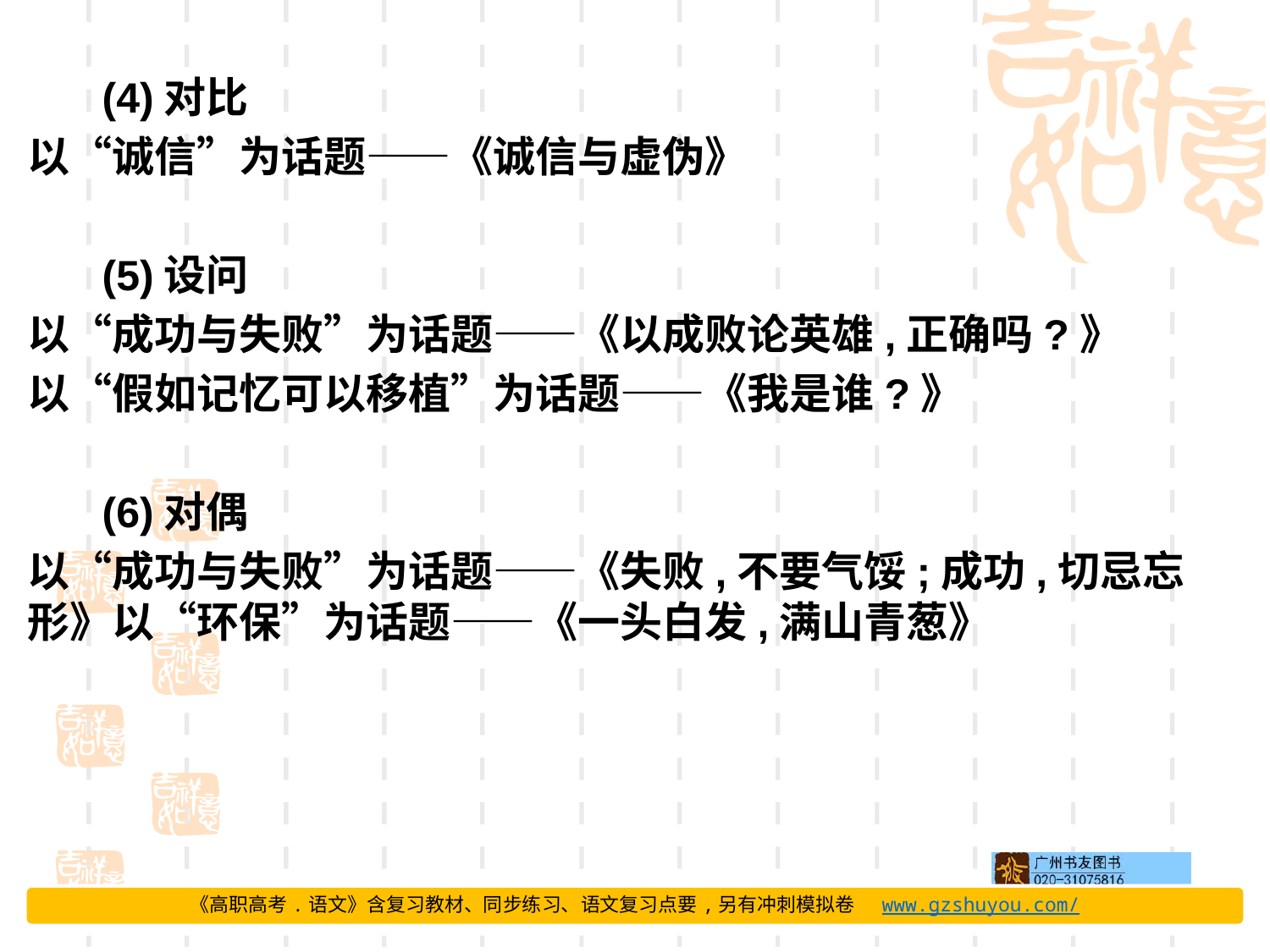

(4)对比
以“诚信”为话题——《诚信与虚伪》

(5)设问
以“成功与失败”为话题——《以成败论英雄,正确吗?》
以“假如记忆可以移植”为话题——《我是谁?》

(6)对偶
以“成功与失败”为话题——《失败,不要气馁;成功,切忌忘形》以“环保”为话题——《一头白发,满山青葱》